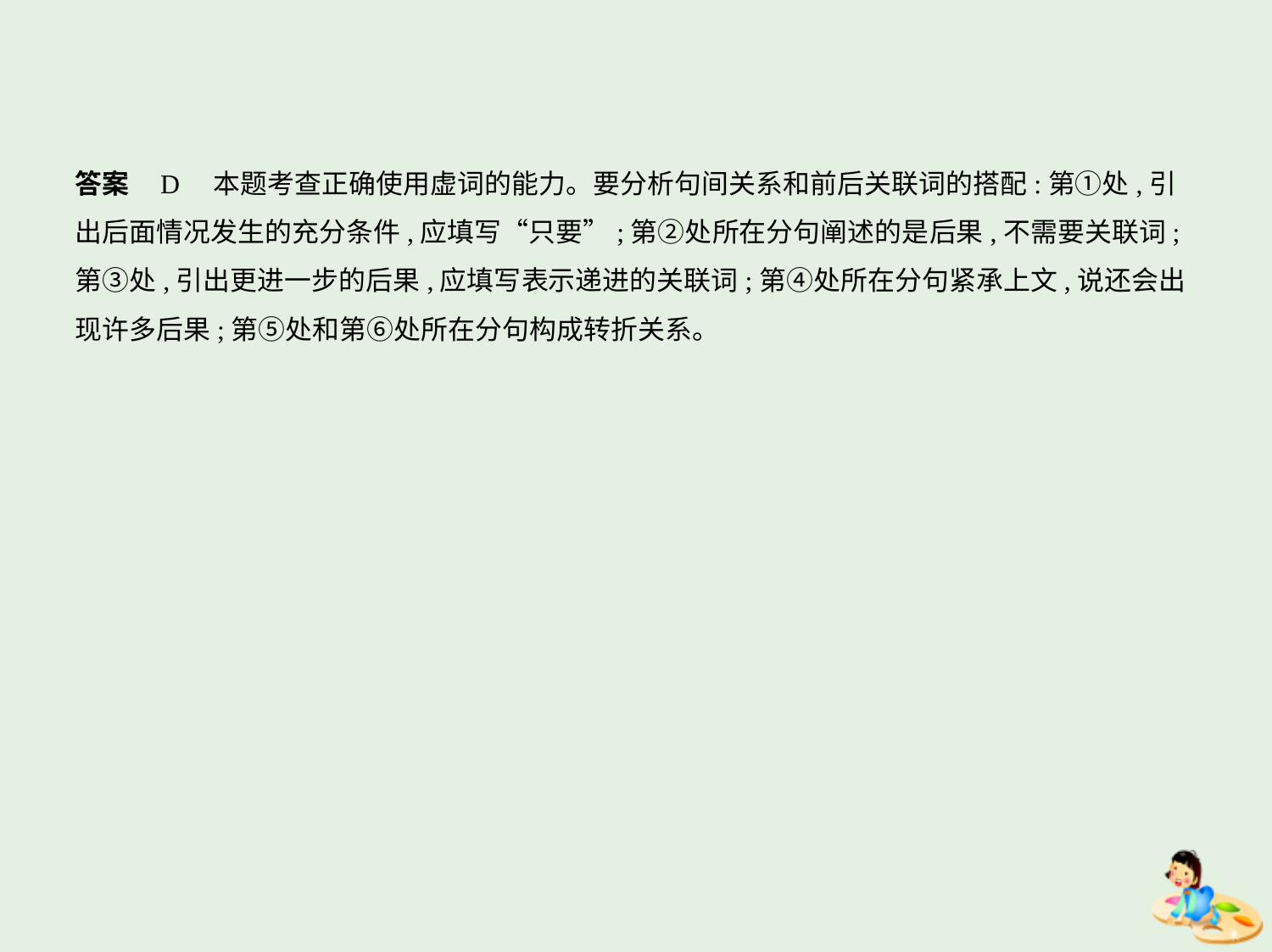

答案    D　本题考查正确使用虚词的能力。要分析句间关系和前后关联词的搭配:第①处,引
出后面情况发生的充分条件,应填写“只要”;第②处所在分句阐述的是后果,不需要关联词;
第③处,引出更进一步的后果,应填写表示递进的关联词;第④处所在分句紧承上文,说还会出
现许多后果;第⑤处和第⑥处所在分句构成转折关系。